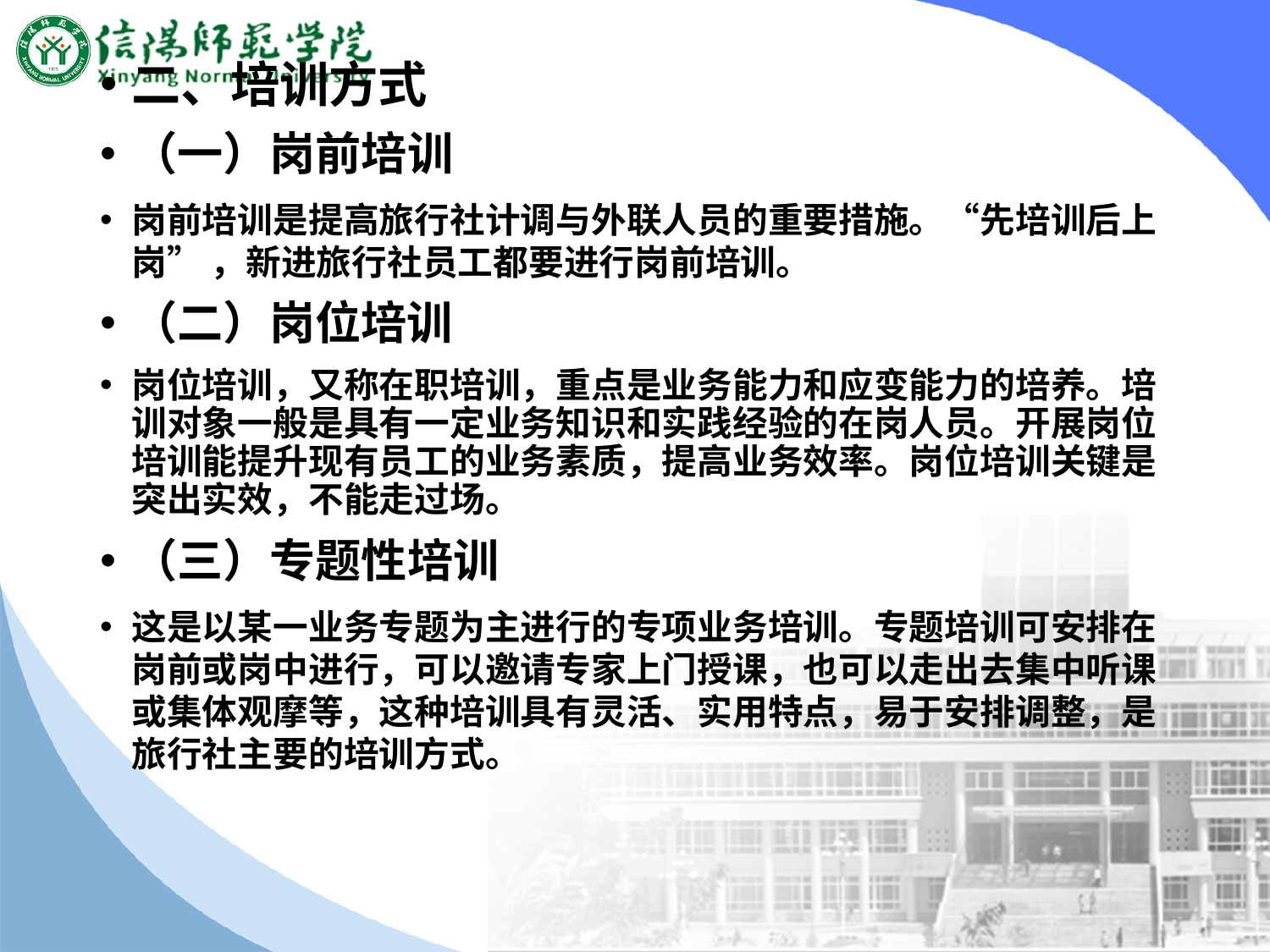

#
二、培训方式
（一）岗前培训
岗前培训是提高旅行社计调与外联人员的重要措施。“先培训后上岗” ，新进旅行社员工都要进行岗前培训。
（二）岗位培训
岗位培训，又称在职培训，重点是业务能力和应变能力的培养。培训对象一般是具有一定业务知识和实践经验的在岗人员。开展岗位培训能提升现有员工的业务素质，提高业务效率。岗位培训关键是突出实效，不能走过场。
（三）专题性培训
这是以某一业务专题为主进行的专项业务培训。专题培训可安排在岗前或岗中进行，可以邀请专家上门授课，也可以走出去集中听课或集体观摩等，这种培训具有灵活、实用特点，易于安排调整，是旅行社主要的培训方式。